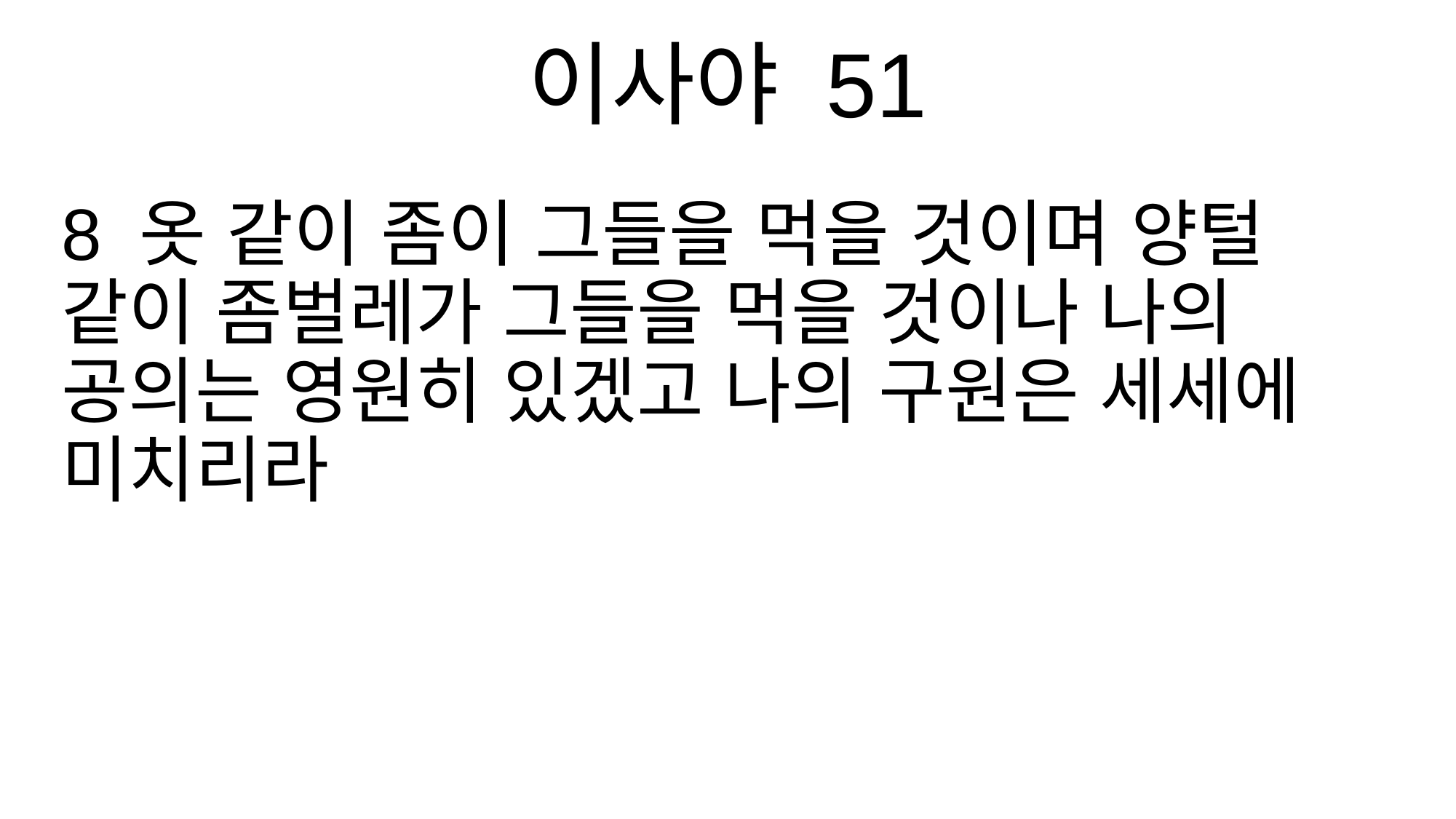

이사야 51
8 옷 같이 좀이 그들을 먹을 것이며 양털 같이 좀벌레가 그들을 먹을 것이나 나의 공의는 영원히 있겠고 나의 구원은 세세에 미치리라